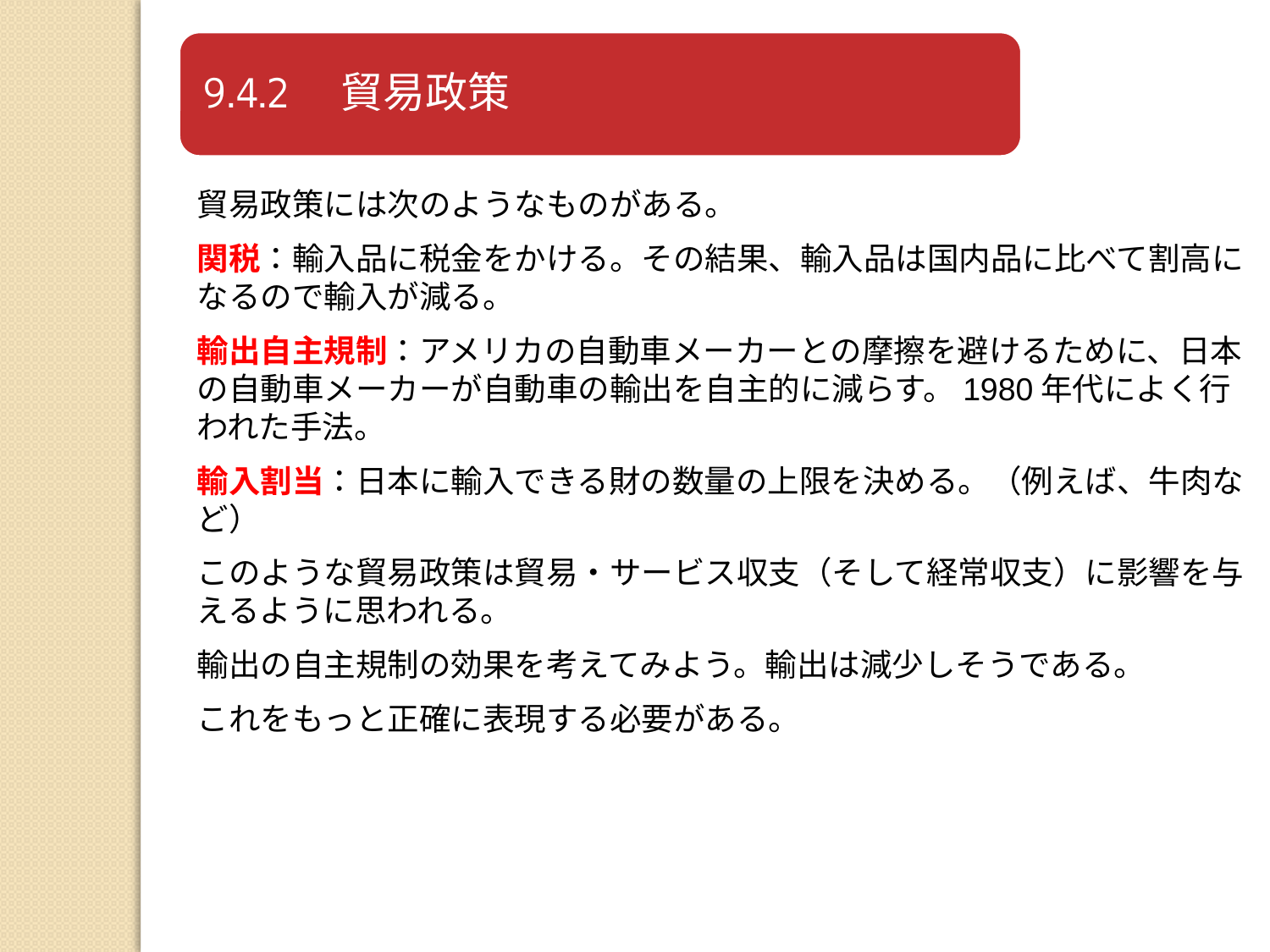

9.4.2　貿易政策
貿易政策には次のようなものがある。
関税：輸入品に税金をかける。その結果、輸入品は国内品に比べて割高になるので輸入が減る。
輸出自主規制：アメリカの自動車メーカーとの摩擦を避けるために、日本の自動車メーカーが自動車の輸出を自主的に減らす。1980年代によく行われた手法。
輸入割当：日本に輸入できる財の数量の上限を決める。（例えば、牛肉など）
このような貿易政策は貿易・サービス収支（そして経常収支）に影響を与えるように思われる。
輸出の自主規制の効果を考えてみよう。輸出は減少しそうである。
これをもっと正確に表現する必要がある。